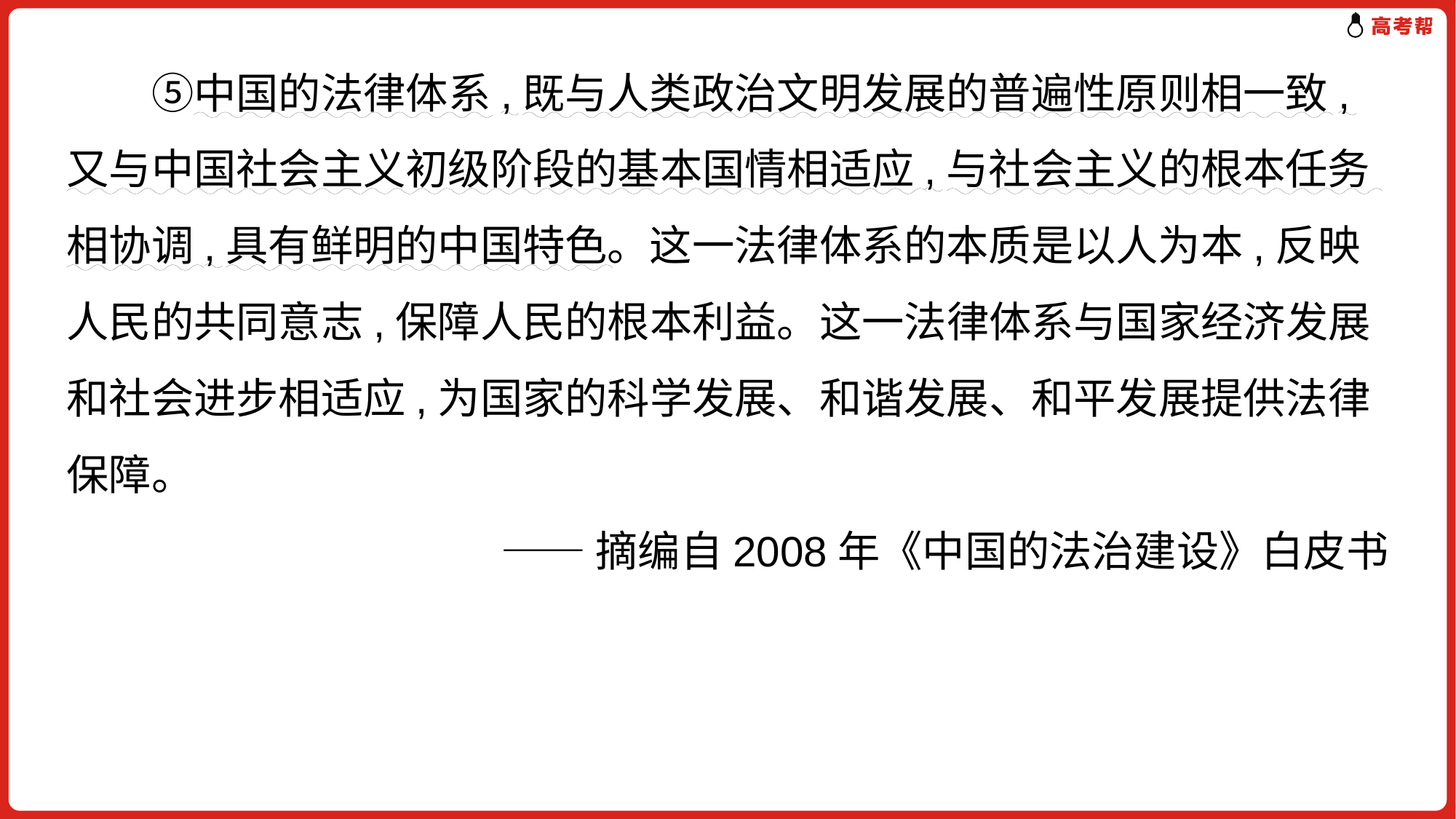

⑤中国的法律体系,既与人类政治文明发展的普遍性原则相一致,又与中国社会主义初级阶段的基本国情相适应,与社会主义的根本任务相协调,具有鲜明的中国特色。这一法律体系的本质是以人为本,反映人民的共同意志,保障人民的根本利益。这一法律体系与国家经济发展和社会进步相适应,为国家的科学发展、和谐发展、和平发展提供法律保障。
——摘编自2008年《中国的法治建设》白皮书